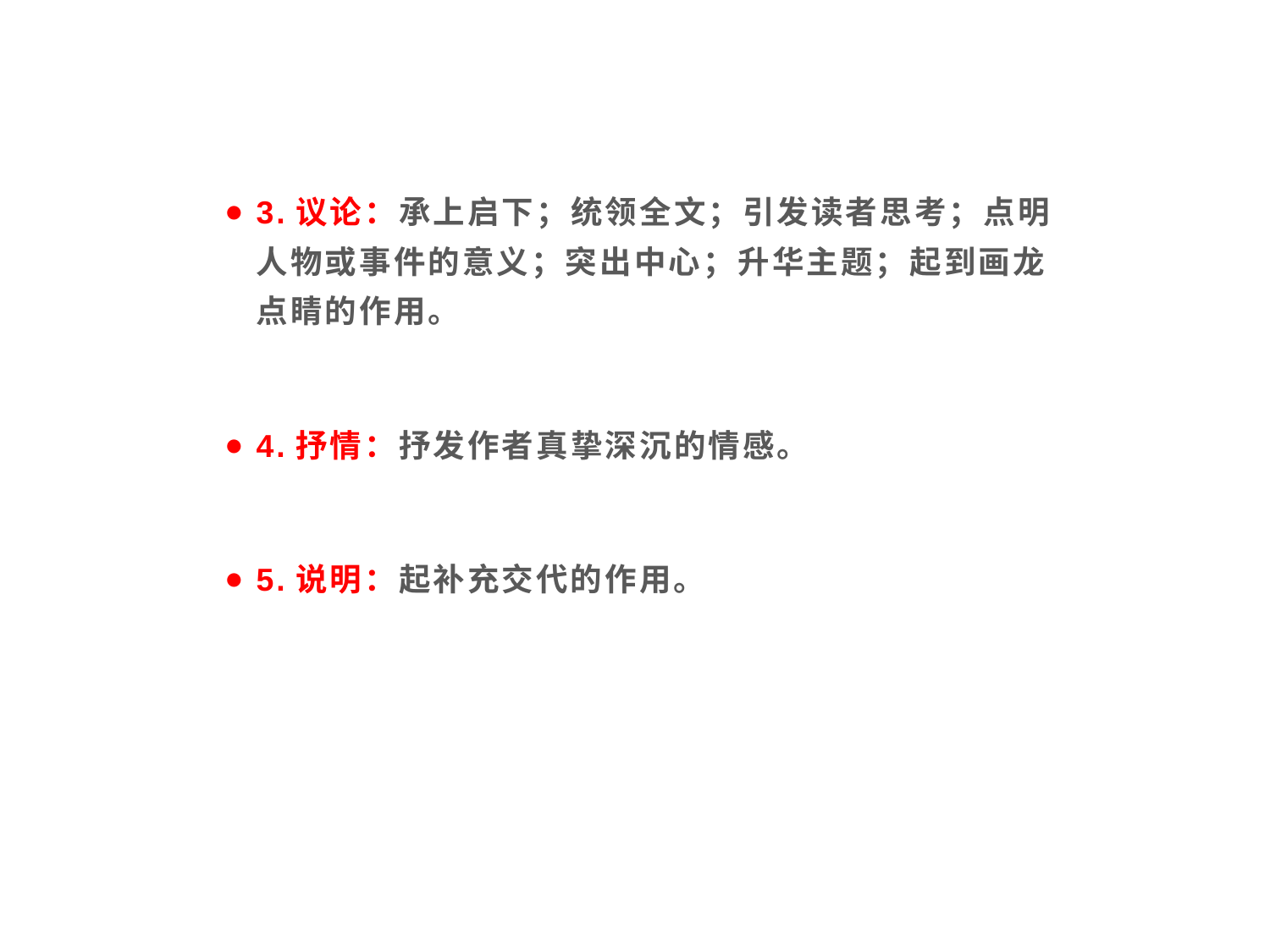

3.议论：承上启下；统领全文；引发读者思考；点明人物或事件的意义；突出中心；升华主题；起到画龙点睛的作用。

4.抒情：抒发作者真挚深沉的情感。

5.说明：起补充交代的作用。
21